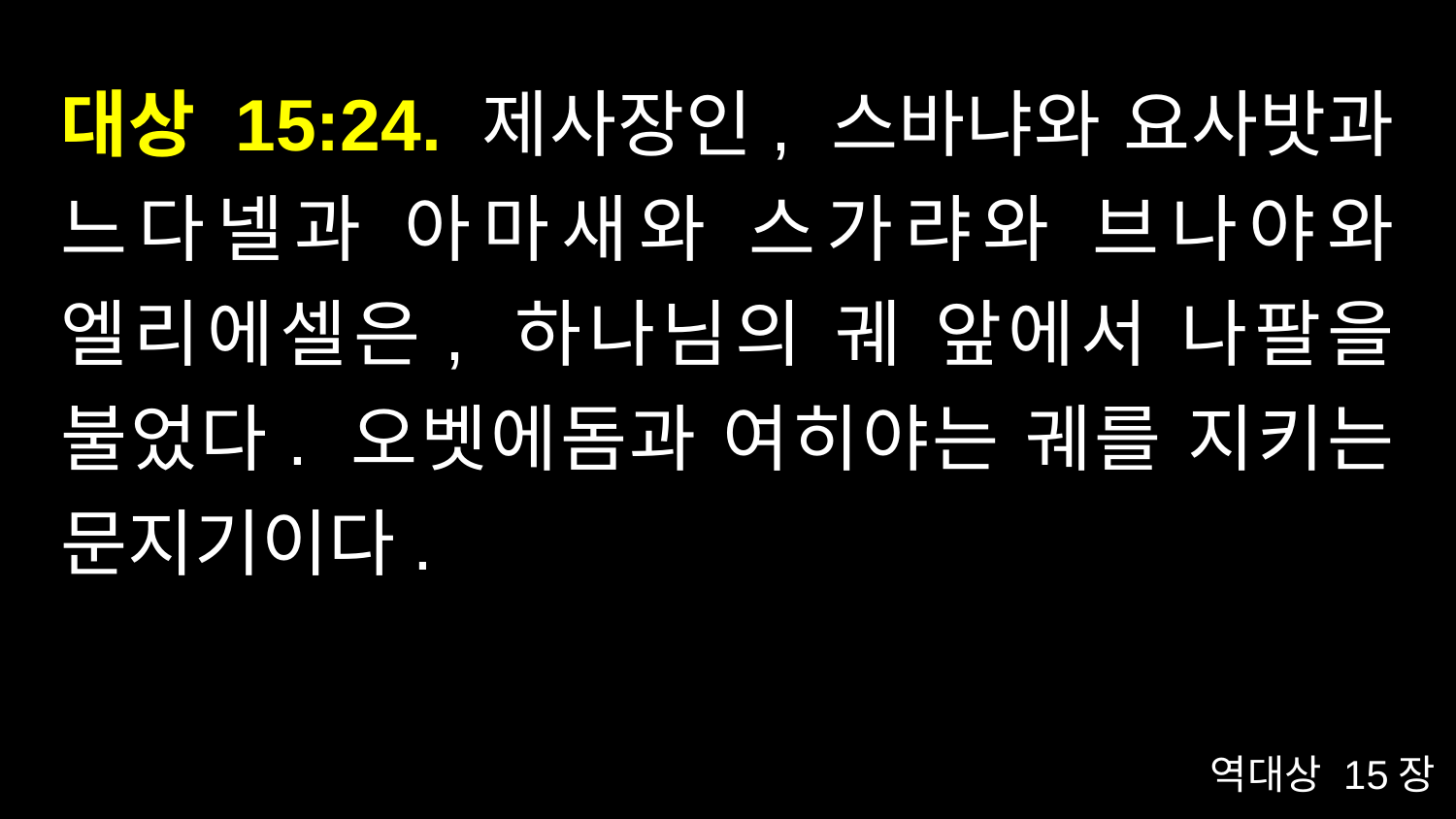

# 대상 15:24. 제사장인, 스바냐와 요사밧과 느다넬과 아마새와 스가랴와 브나야와 엘리에셀은, 하나님의 궤 앞에서 나팔을 불었다. 오벳에돔과 여히야는 궤를 지키는 문지기이다.
역대상 15장